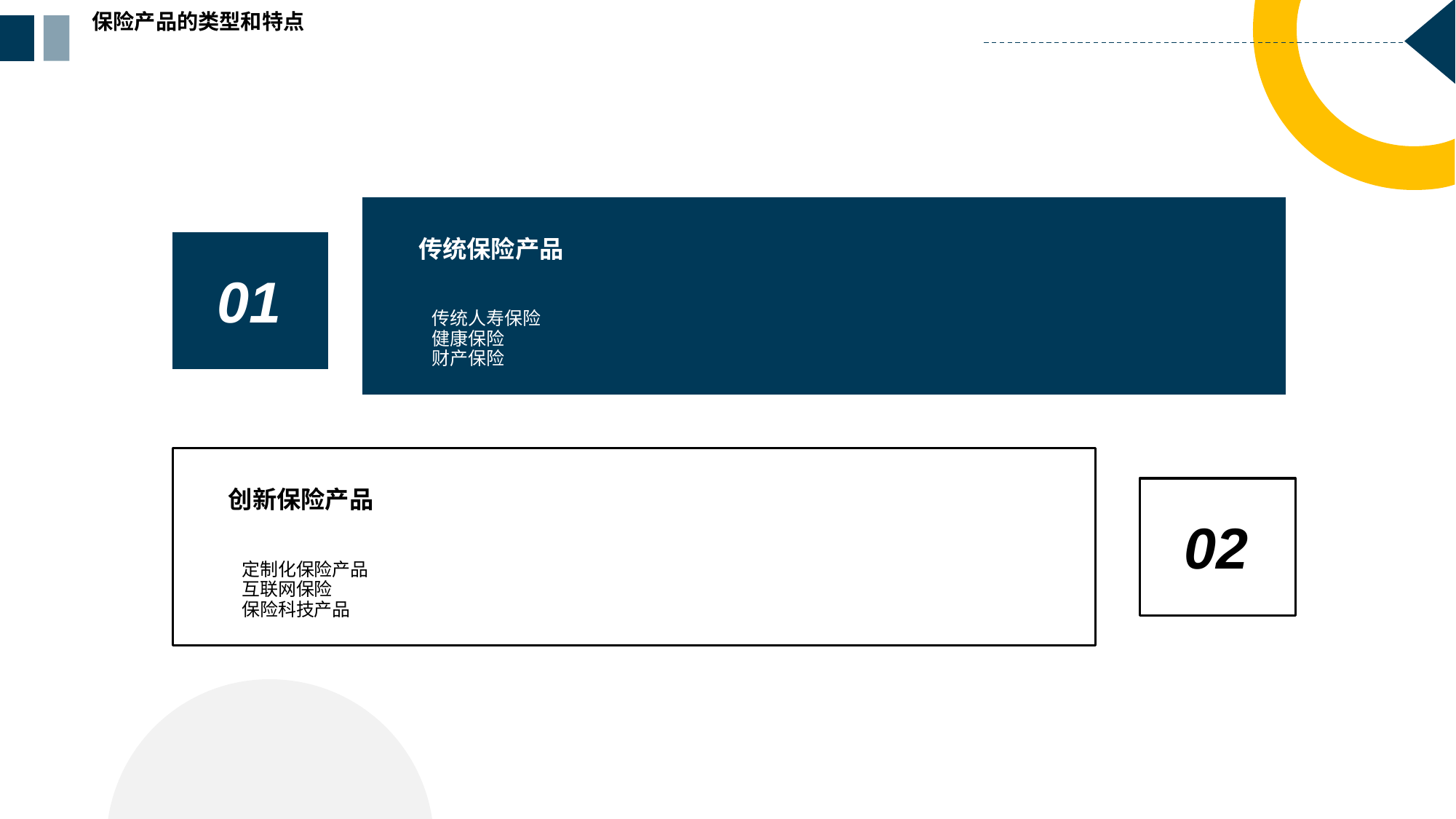

保险产品的类型和特点

传统保险产品

01
传统人寿保险
健康保险
财产保险

创新保险产品

02
定制化保险产品
互联网保险
保险科技产品